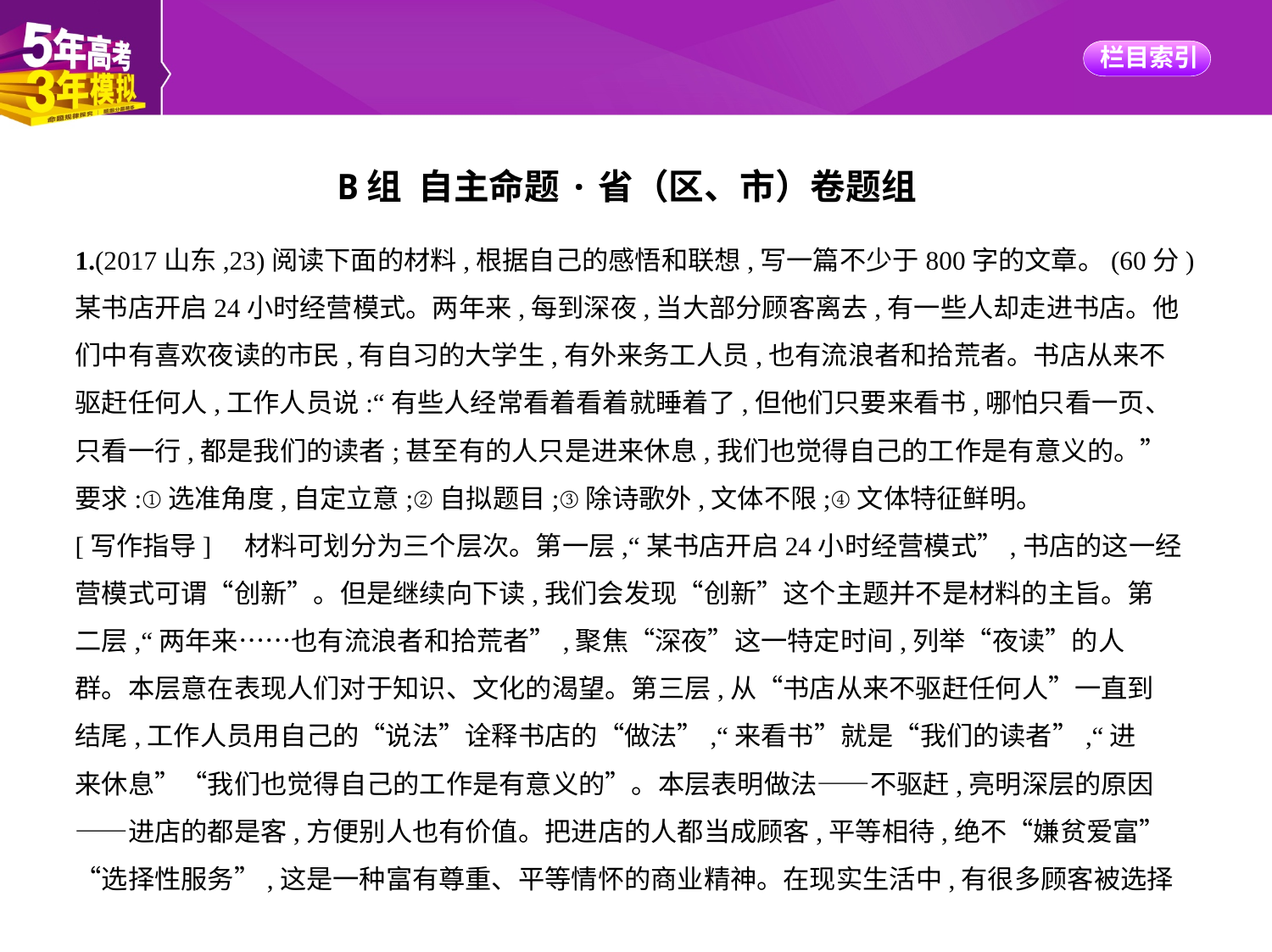

B组  自主命题·省（区、市）卷题组
1.(2017山东,23)阅读下面的材料,根据自己的感悟和联想,写一篇不少于800字的文章。(60分)
某书店开启24小时经营模式。两年来,每到深夜,当大部分顾客离去,有一些人却走进书店。他
们中有喜欢夜读的市民,有自习的大学生,有外来务工人员,也有流浪者和拾荒者。书店从来不
驱赶任何人,工作人员说:“有些人经常看着看着就睡着了,但他们只要来看书,哪怕只看一页、
只看一行,都是我们的读者;甚至有的人只是进来休息,我们也觉得自己的工作是有意义的。”
要求:①选准角度,自定立意;②自拟题目;③除诗歌外,文体不限;④文体特征鲜明。
[写作指导]　材料可划分为三个层次。第一层,“某书店开启24小时经营模式”,书店的这一经
营模式可谓“创新”。但是继续向下读,我们会发现“创新”这个主题并不是材料的主旨。第
二层,“两年来……也有流浪者和拾荒者”,聚焦“深夜”这一特定时间,列举“夜读”的人
群。本层意在表现人们对于知识、文化的渴望。第三层,从“书店从来不驱赶任何人”一直到
结尾,工作人员用自己的“说法”诠释书店的“做法”,“来看书”就是“我们的读者”,“进
来休息”“我们也觉得自己的工作是有意义的”。本层表明做法——不驱赶,亮明深层的原因
——进店的都是客,方便别人也有价值。把进店的人都当成顾客,平等相待,绝不“嫌贫爱富”
“选择性服务”,这是一种富有尊重、平等情怀的商业精神。在现实生活中,有很多顾客被选择